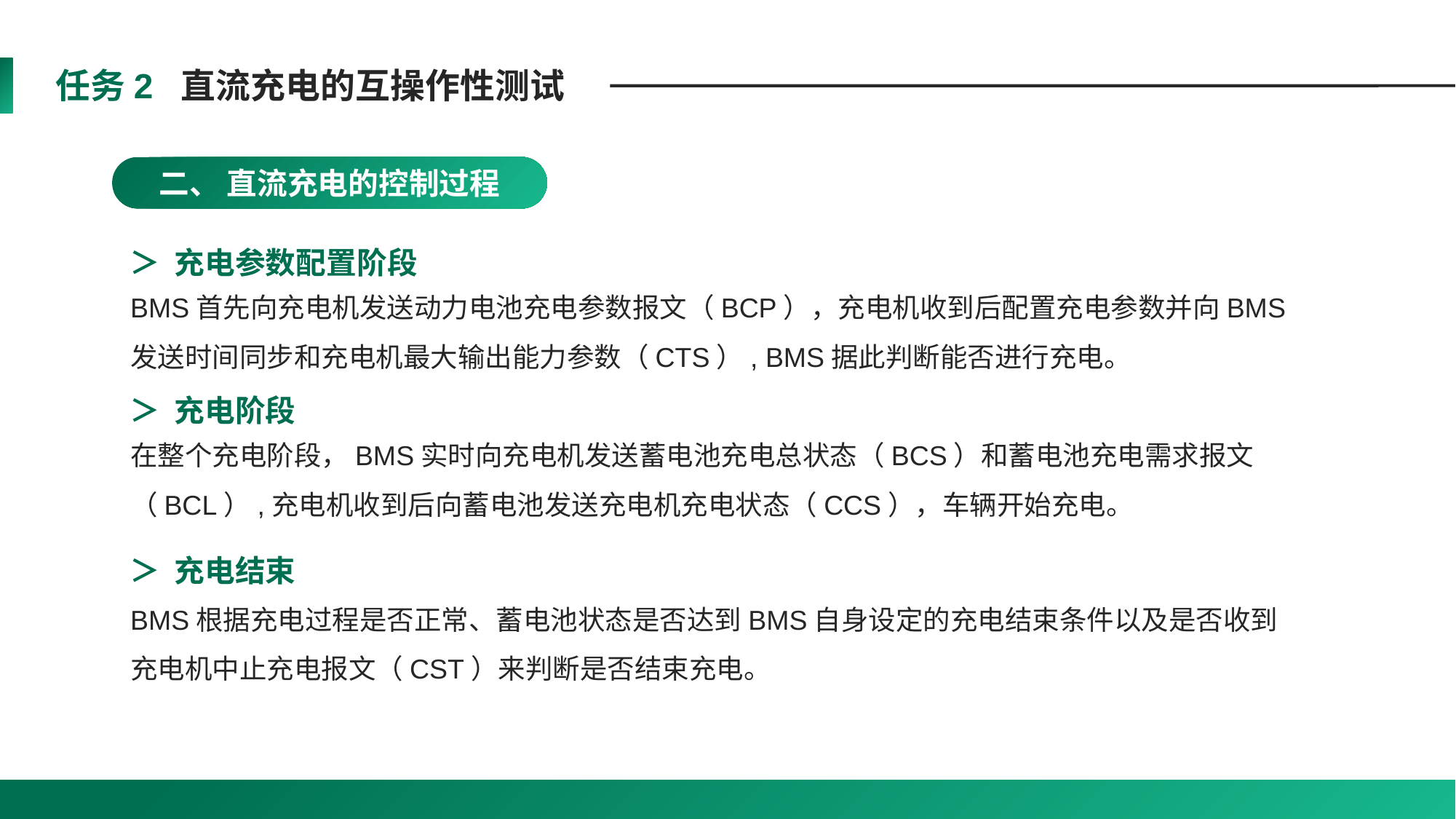

任务2  直流充电的互操作性测试

二、 直流充电的控制过程
＞  充电参数配置阶段
BMS首先向充电机发送动力电池充电参数报文（BCP），充电机收到后配置充电参数并向BMS发送时间同步和充电机最大输出能力参数（CTS）, BMS据此判断能否进行充电。

＞  充电阶段
在整个充电阶段，BMS实时向充电机发送蓄电池充电总状态（BCS）和蓄电池充电需求报文（BCL）,充电机收到后向蓄电池发送充电机充电状态（CCS），车辆开始充电。

＞  充电结束
BMS根据充电过程是否正常、蓄电池状态是否达到BMS自身设定的充电结束条件以及是否收到充电机中止充电报文（CST）来判断是否结束充电。